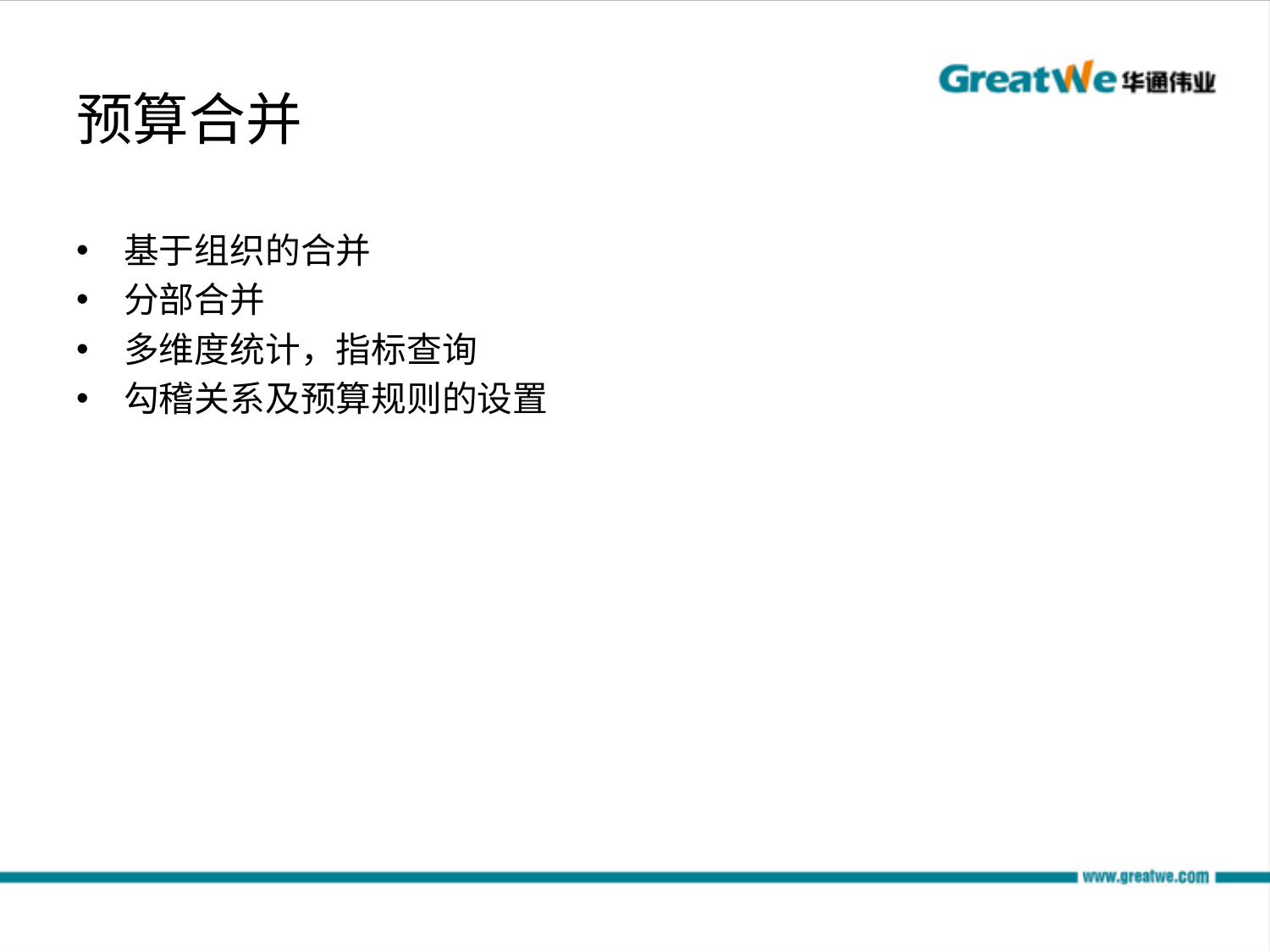

# 预算合并
基于组织的合并
分部合并
多维度统计，指标查询
勾稽关系及预算规则的设置